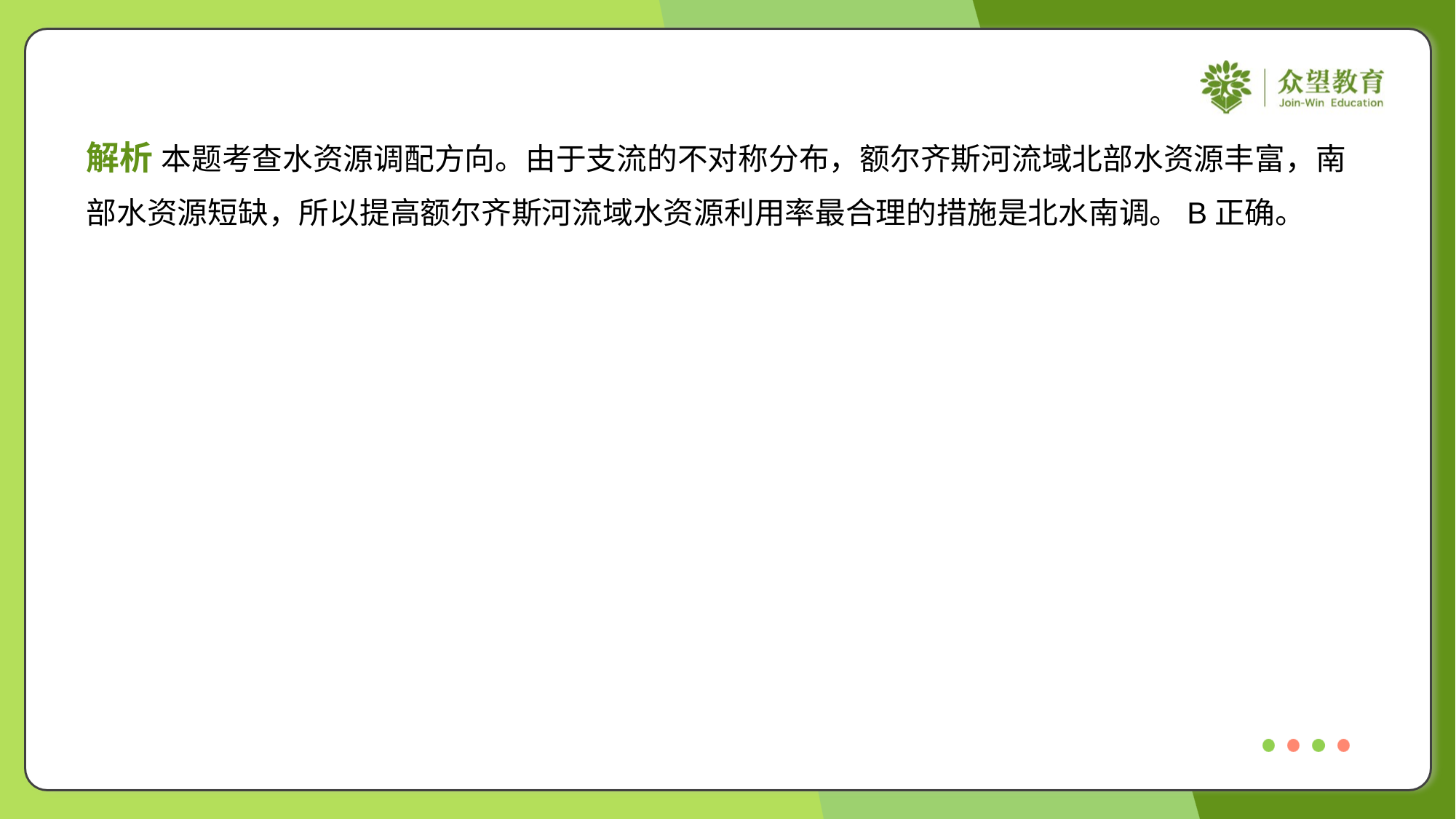

解析 本题考查水资源调配方向。由于支流的不对称分布，额尔齐斯河流域北部水资源丰富，南
部水资源短缺，所以提高额尔齐斯河流域水资源利用率最合理的措施是北水南调。B正确。